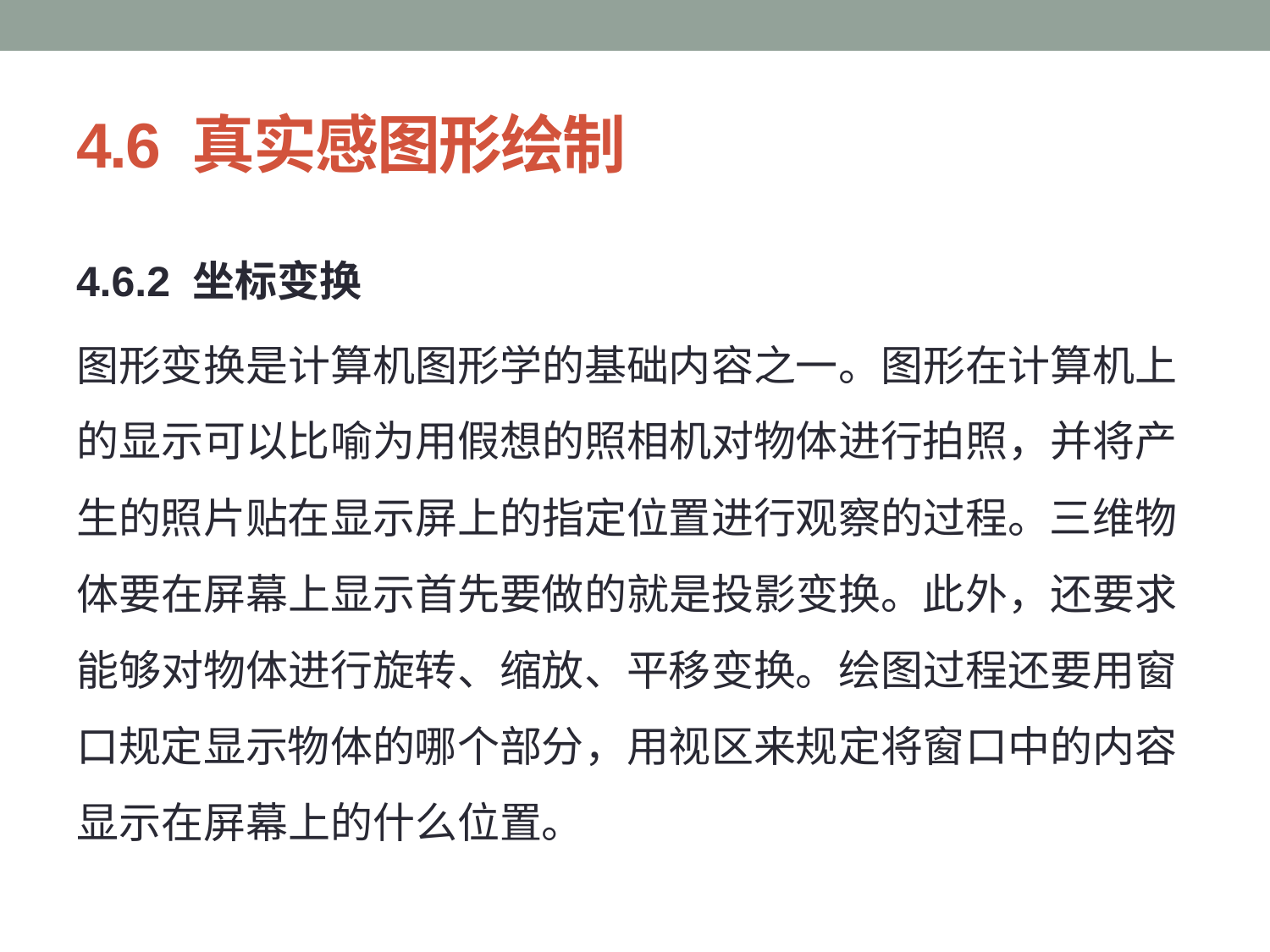

# 4.6 真实感图形绘制
4.6.2 坐标变换
图形变换是计算机图形学的基础内容之一。图形在计算机上的显示可以比喻为用假想的照相机对物体进行拍照，并将产生的照片贴在显示屏上的指定位置进行观察的过程。三维物体要在屏幕上显示首先要做的就是投影变换。此外，还要求能够对物体进行旋转、缩放、平移变换。绘图过程还要用窗口规定显示物体的哪个部分，用视区来规定将窗口中的内容显示在屏幕上的什么位置。